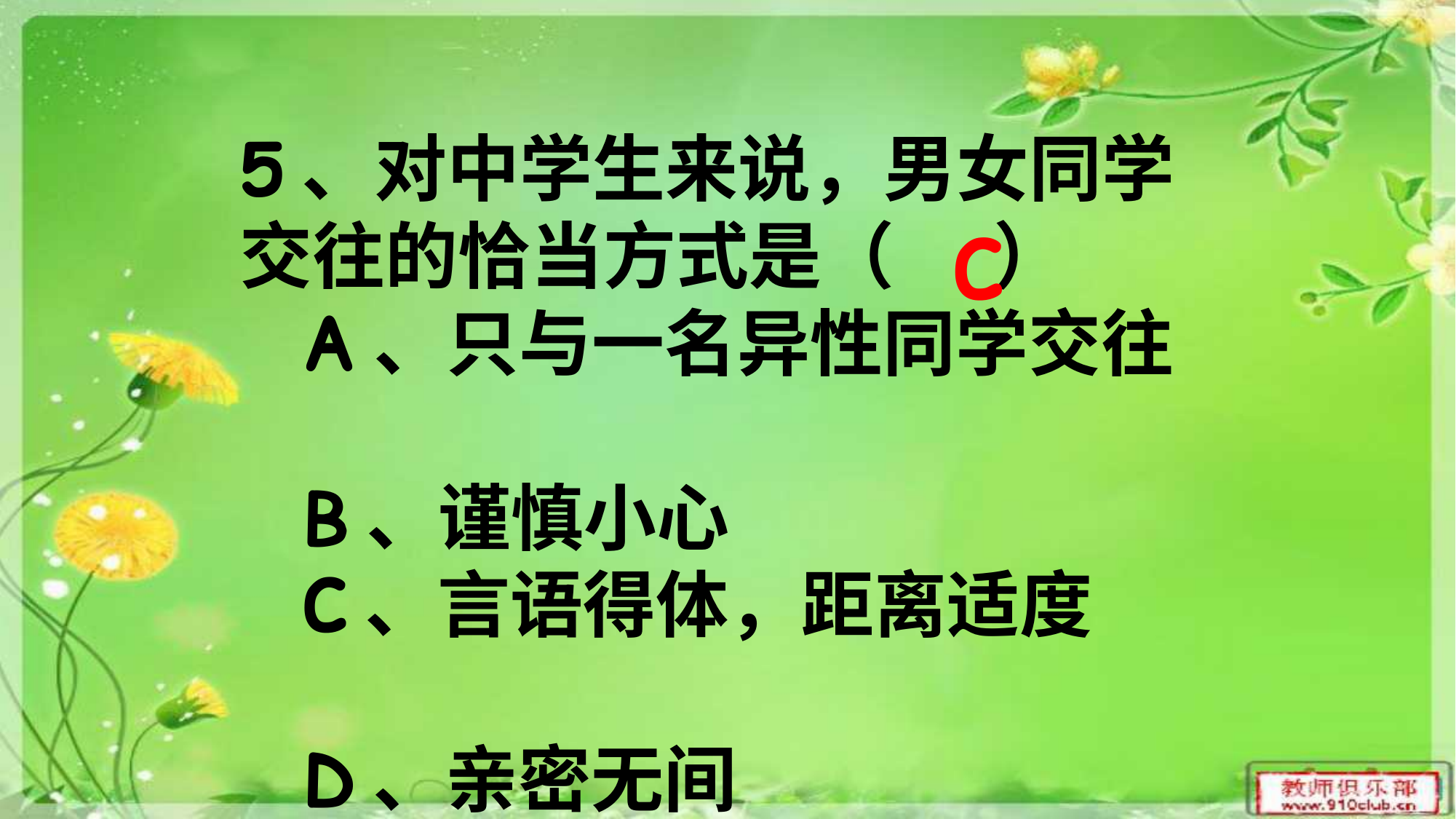

5、对中学生来说，男女同学交往的恰当方式是（      ）
  A、只与一名异性同学交往
  B、谨慎小心
  C、言语得体，距离适度
  D、亲密无间

C